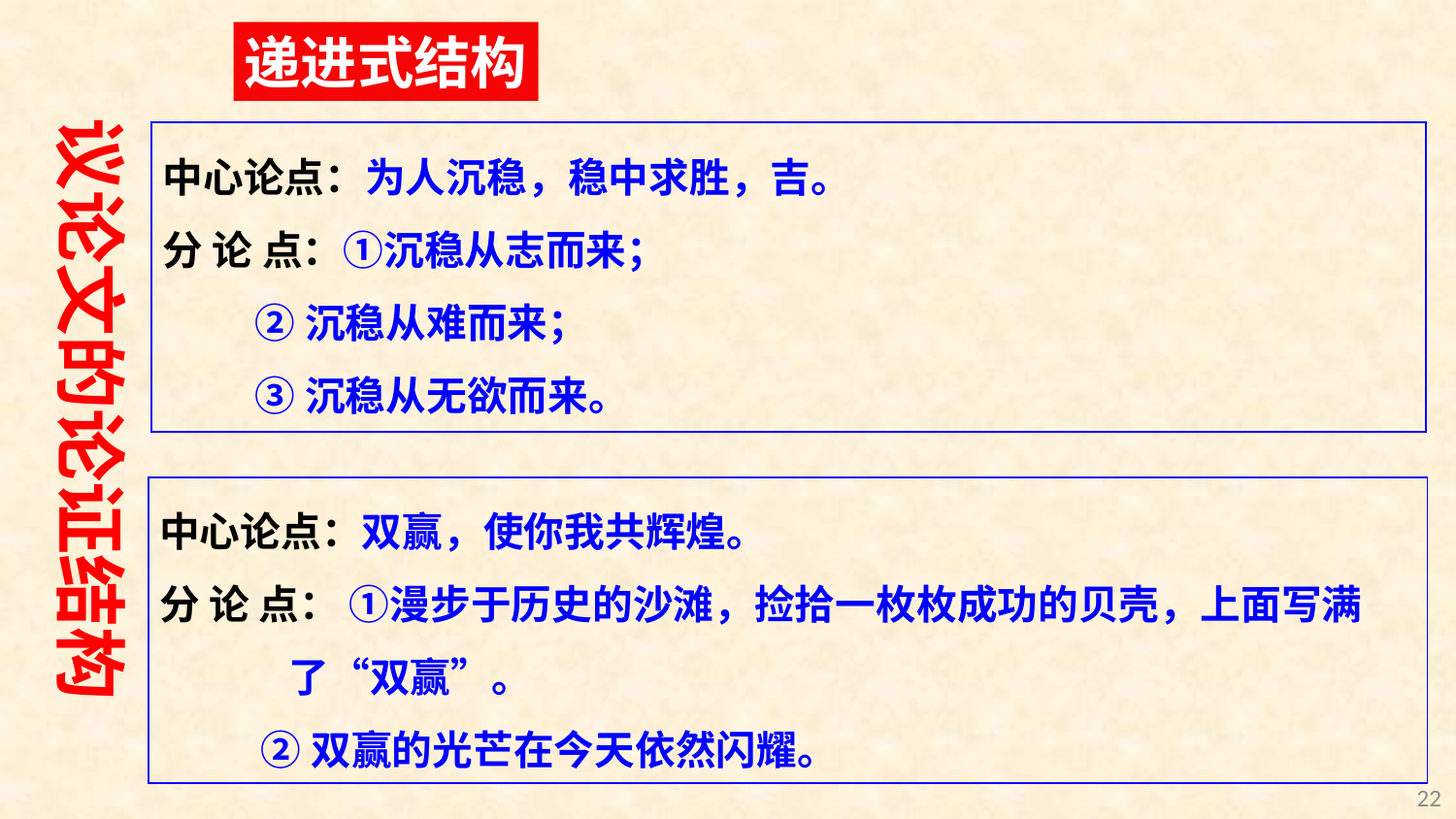

递进式结构
议论文的论证结构
中心论点：为人沉稳，稳中求胜，吉。
分 论 点：①沉稳从志而来；
          ②沉稳从难而来；
          ③沉稳从无欲而来。
中心论点：双赢，使你我共辉煌。
分 论 点： ①漫步于历史的沙滩，捡拾一枚枚成功的贝壳，上面写满
             了“双赢”。
           ②双赢的光芒在今天依然闪耀。
22